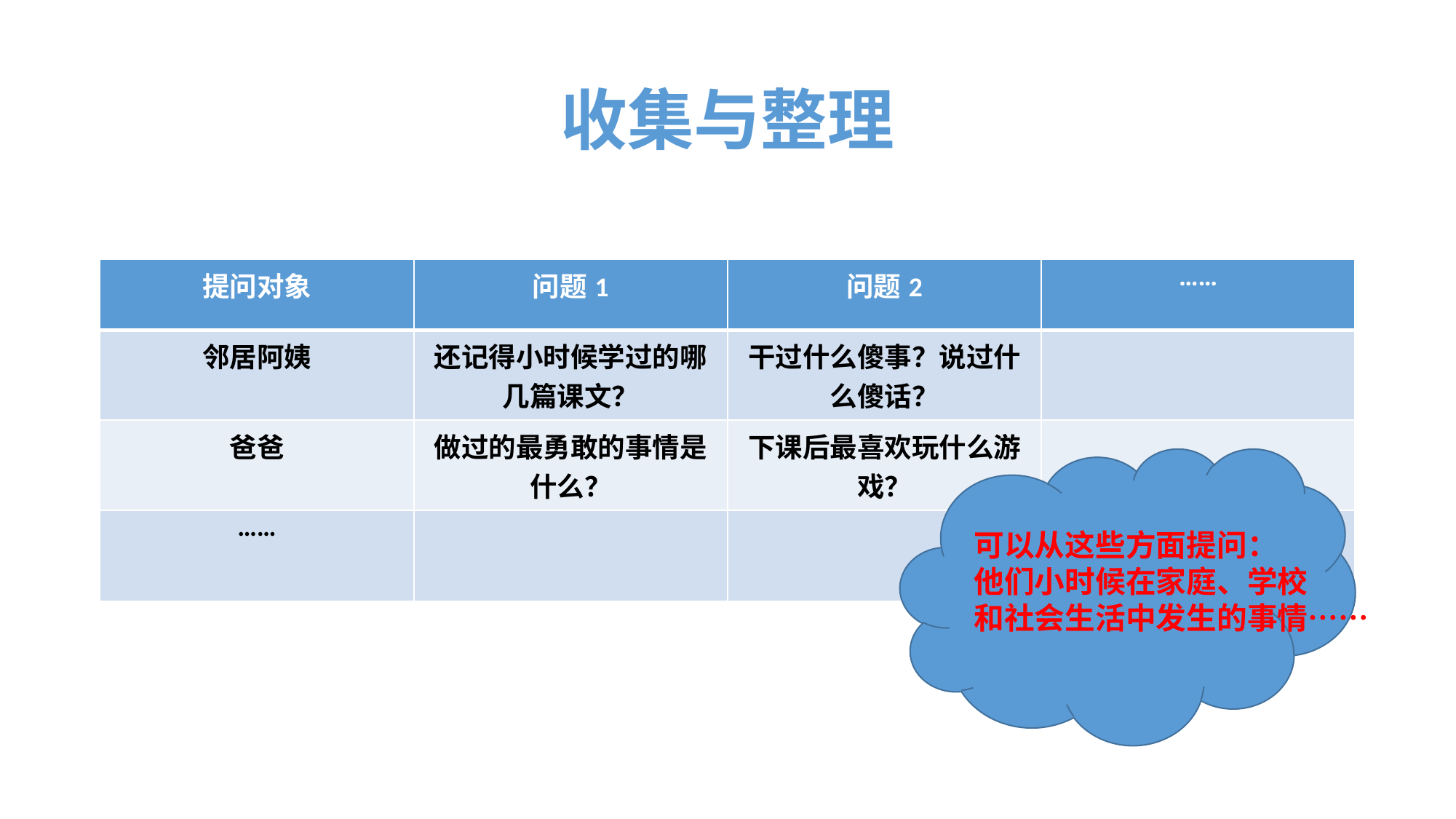

# 收集与整理
| 提问对象 | 问题1 | 问题2 | …… |
| --- | --- | --- | --- |
| 邻居阿姨 | 还记得小时候学过的哪几篇课文？ | 干过什么傻事？说过什么傻话？ |  |
| 爸爸 | 做过的最勇敢的事情是什么？ | 下课后最喜欢玩什么游戏？ |  |
| …… |  |  |  |

可以从这些方面提问：
他们小时候在家庭、学校
和社会生活中发生的事情……